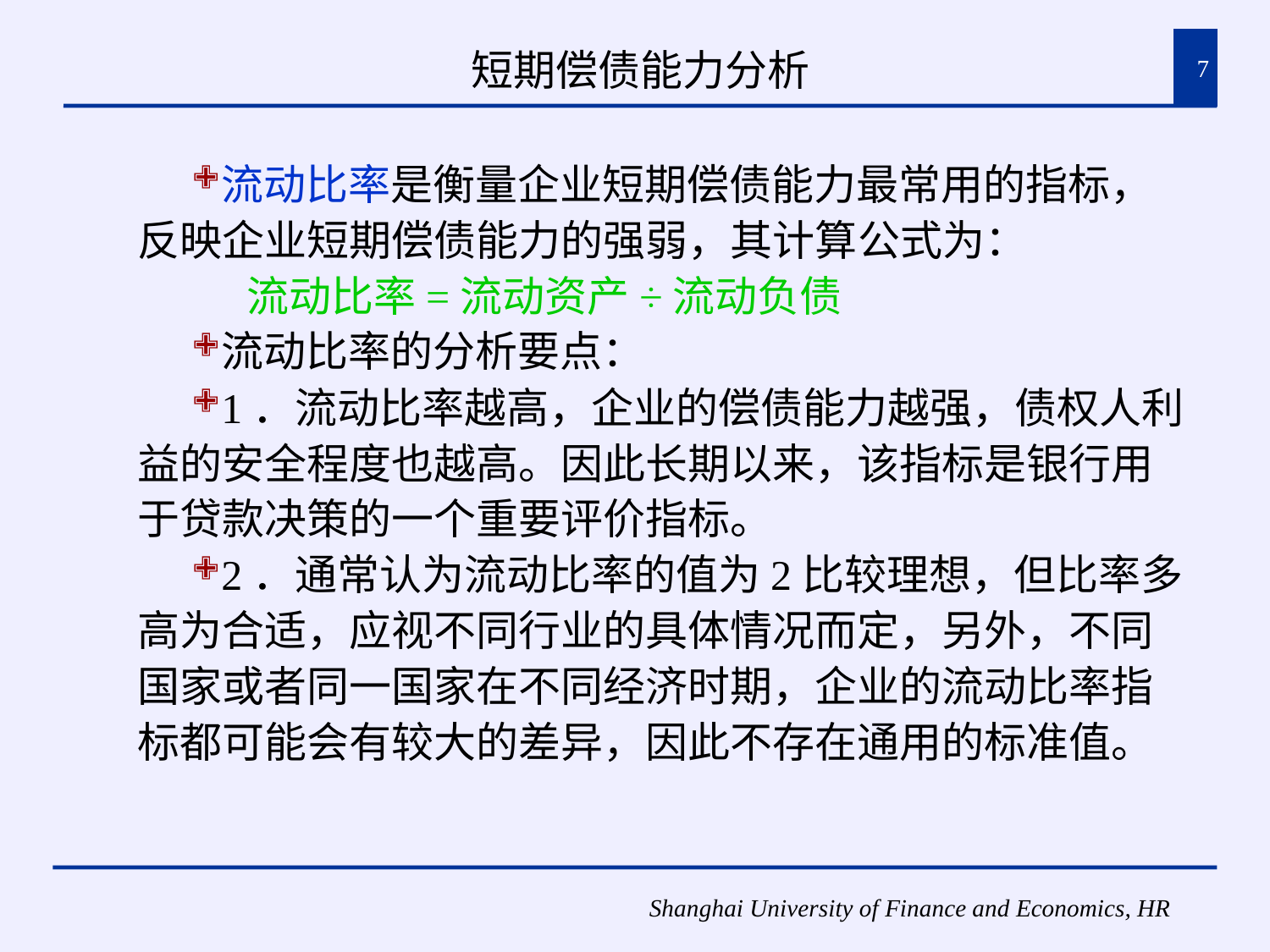

# 短期偿债能力分析
7
流动比率是衡量企业短期偿债能力最常用的指标，反映企业短期偿债能力的强弱，其计算公式为：
           流动比率=流动资产÷流动负债
流动比率的分析要点：
1．流动比率越高，企业的偿债能力越强，债权人利益的安全程度也越高。因此长期以来，该指标是银行用于贷款决策的一个重要评价指标。
2．通常认为流动比率的值为2比较理想，但比率多高为合适，应视不同行业的具体情况而定，另外，不同国家或者同一国家在不同经济时期，企业的流动比率指标都可能会有较大的差异，因此不存在通用的标准值。